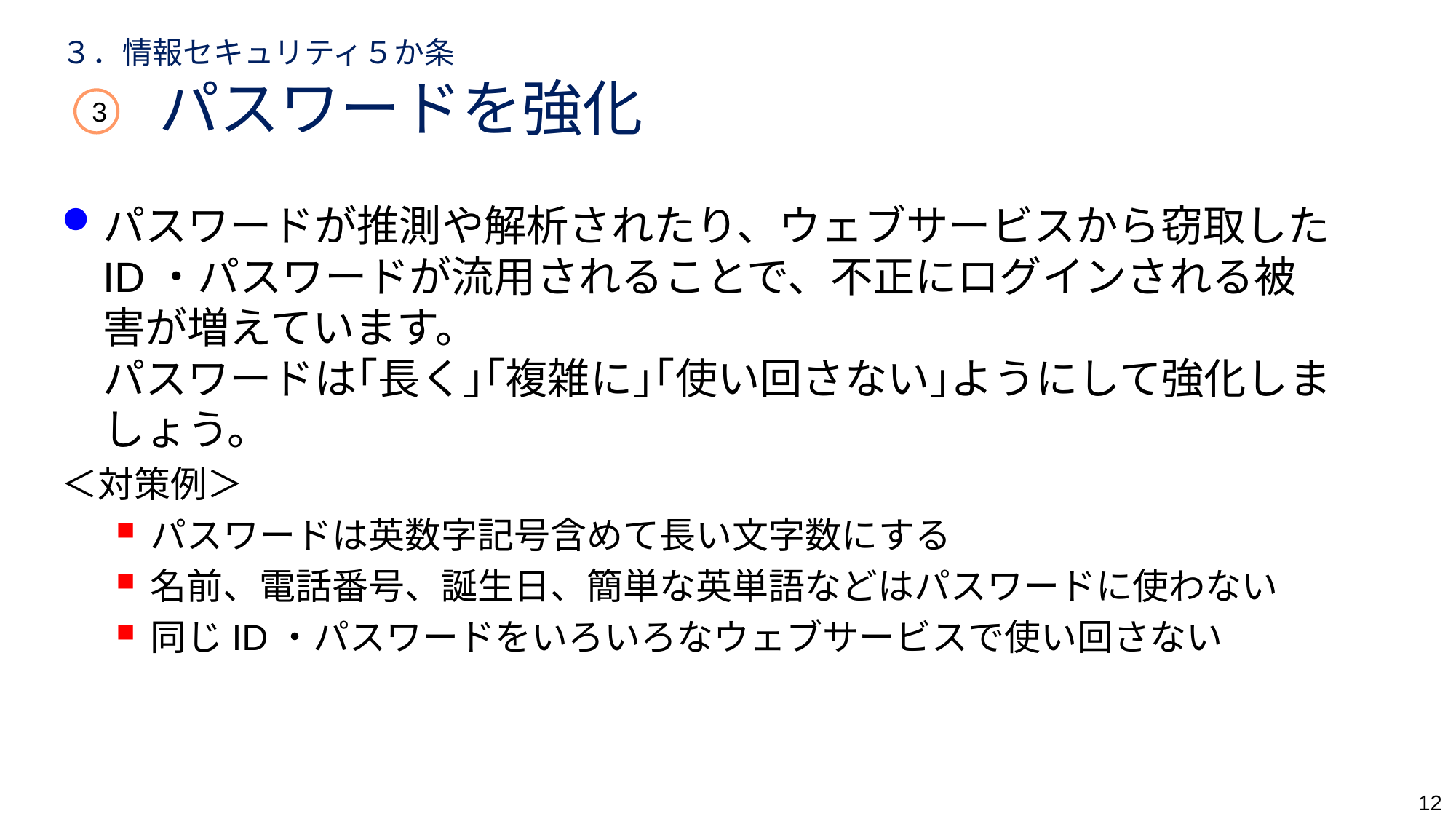

# ３．情報セキュリティ５か条 　　パスワードを強化
3
パスワードが推測や解析されたり、ウェブサービスから窃取したID・パスワードが流用されることで、不正にログインされる被害が増えています。
パスワードは｢長く｣｢複雑に｣｢使い回さない｣ようにして強化しましょう。
＜対策例＞
パスワードは英数字記号含めて長い文字数にする
名前、電話番号、誕生日、簡単な英単語などはパスワードに使わない
同じID・パスワードをいろいろなウェブサービスで使い回さない